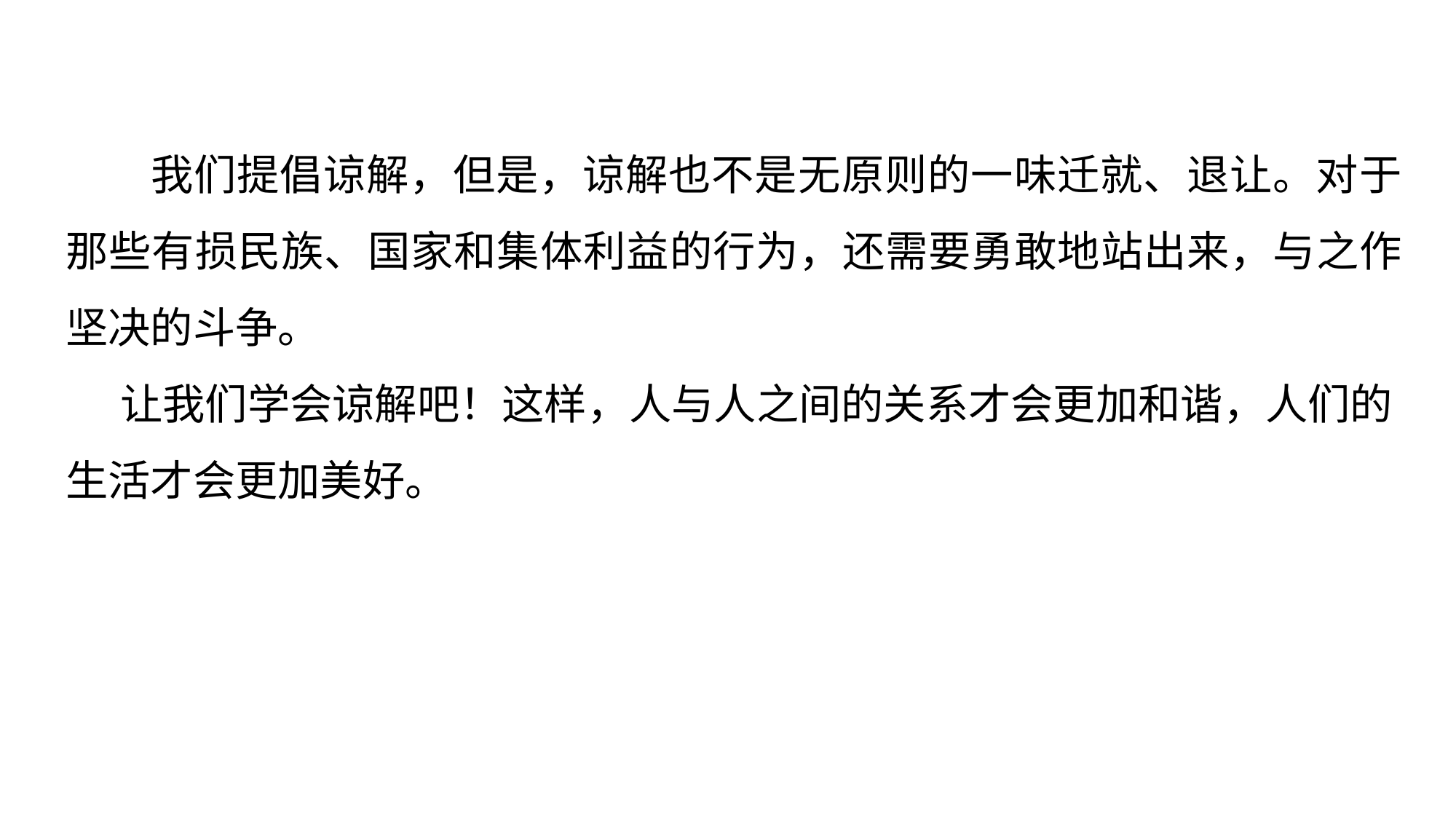

我们提倡谅解，但是，谅解也不是无原则的一味迁就、退让。对于那些有损民族、国家和集体利益的行为，还需要勇敢地站出来，与之作坚决的斗争。
让我们学会谅解吧！这样，人与人之间的关系才会更加和谐，人们的生活才会更加美好。